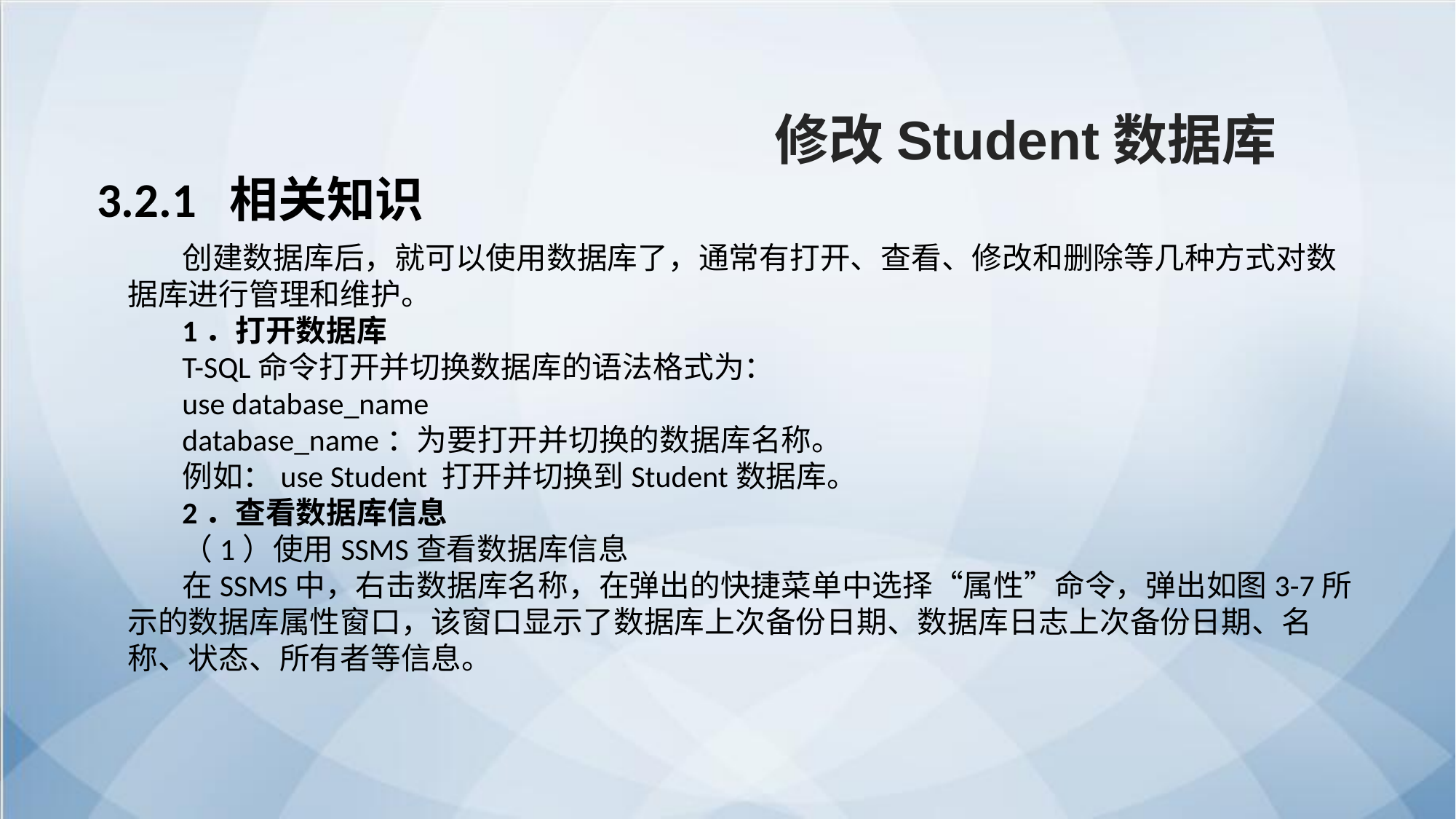

修改Student数据库
3.2.1  相关知识
创建数据库后，就可以使用数据库了，通常有打开、查看、修改和删除等几种方式对数据库进行管理和维护。
1．打开数据库
T-SQL命令打开并切换数据库的语法格式为：
use database_name
database_name：为要打开并切换的数据库名称。
例如：use Student 打开并切换到Student数据库。
2．查看数据库信息
（1）使用SSMS查看数据库信息
在SSMS中，右击数据库名称，在弹出的快捷菜单中选择“属性”命令，弹出如图3-7所示的数据库属性窗口，该窗口显示了数据库上次备份日期、数据库日志上次备份日期、名称、状态、所有者等信息。